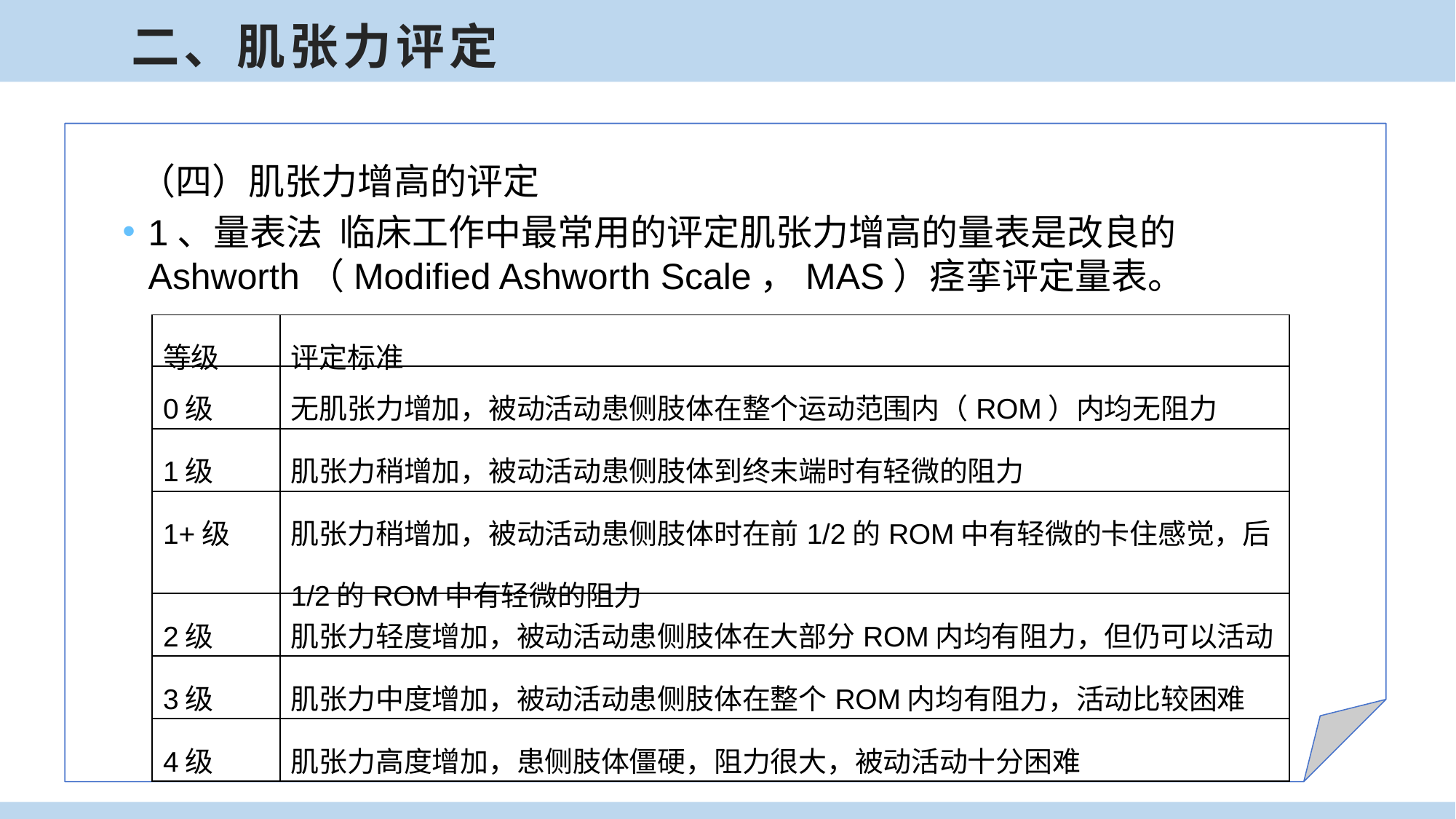

二、肌张力评定

 （四）肌张力增高的评定
1、量表法  临床工作中最常用的评定肌张力增高的量表是改良的Ashworth（Modified Ashworth Scale，MAS）痉挛评定量表。
| 等级 | 评定标准 |
| --- | --- |
| 0级 | 无肌张力增加，被动活动患侧肢体在整个运动范围内（ROM）内均无阻力 |
| 1级 | 肌张力稍增加，被动活动患侧肢体到终末端时有轻微的阻力 |
| 1+级 | 肌张力稍增加，被动活动患侧肢体时在前1/2的ROM中有轻微的卡住感觉，后1/2的ROM中有轻微的阻力 |
| 2级 | 肌张力轻度增加，被动活动患侧肢体在大部分ROM内均有阻力，但仍可以活动 |
| 3级 | 肌张力中度增加，被动活动患侧肢体在整个ROM内均有阻力，活动比较困难 |
| 4级 | 肌张力高度增加，患侧肢体僵硬，阻力很大，被动活动十分困难 |